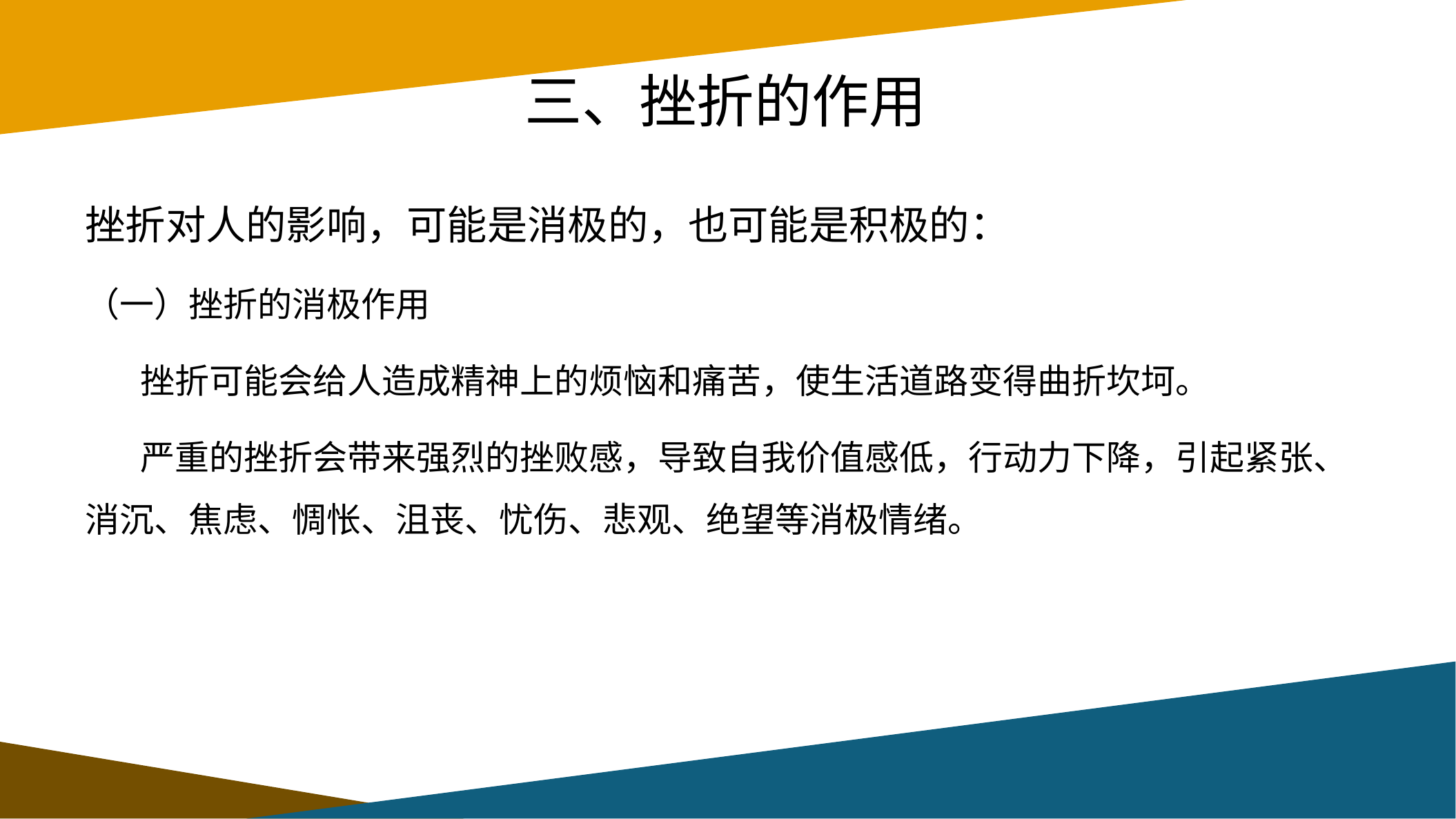

# 三、挫折的作用
挫折对人的影响，可能是消极的，也可能是积极的：
（一）挫折的消极作用
      挫折可能会给人造成精神上的烦恼和痛苦，使生活道路变得曲折坎坷。
      严重的挫折会带来强烈的挫败感，导致自我价值感低，行动力下降，引起紧张、消沉、焦虑、惆怅、沮丧、忧伤、悲观、绝望等消极情绪。